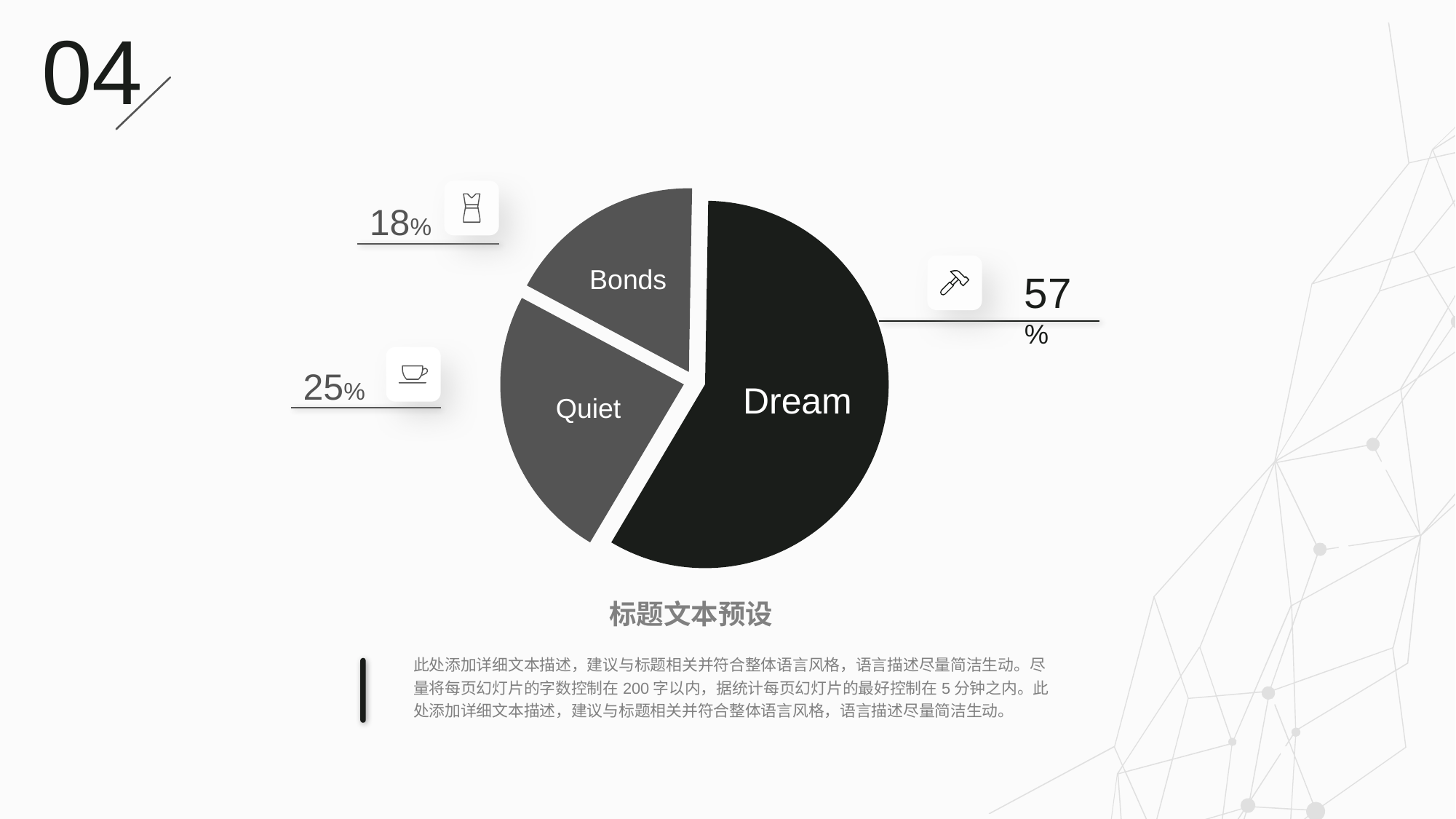

04

### Chart

| Category | 销售额 |
|---|---|
| 第一季度 | 0.6 |
| 第二季度 | 0.25 |
| 第三季度 | 0.18 |

18%

Bonds
57%

25%
Dream
Quiet
标题文本预设
此处添加详细文本描述，建议与标题相关并符合整体语言风格，语言描述尽量简洁生动。尽量将每页幻灯片的字数控制在200字以内，据统计每页幻灯片的最好控制在5分钟之内。此处添加详细文本描述，建议与标题相关并符合整体语言风格，语言描述尽量简洁生动。